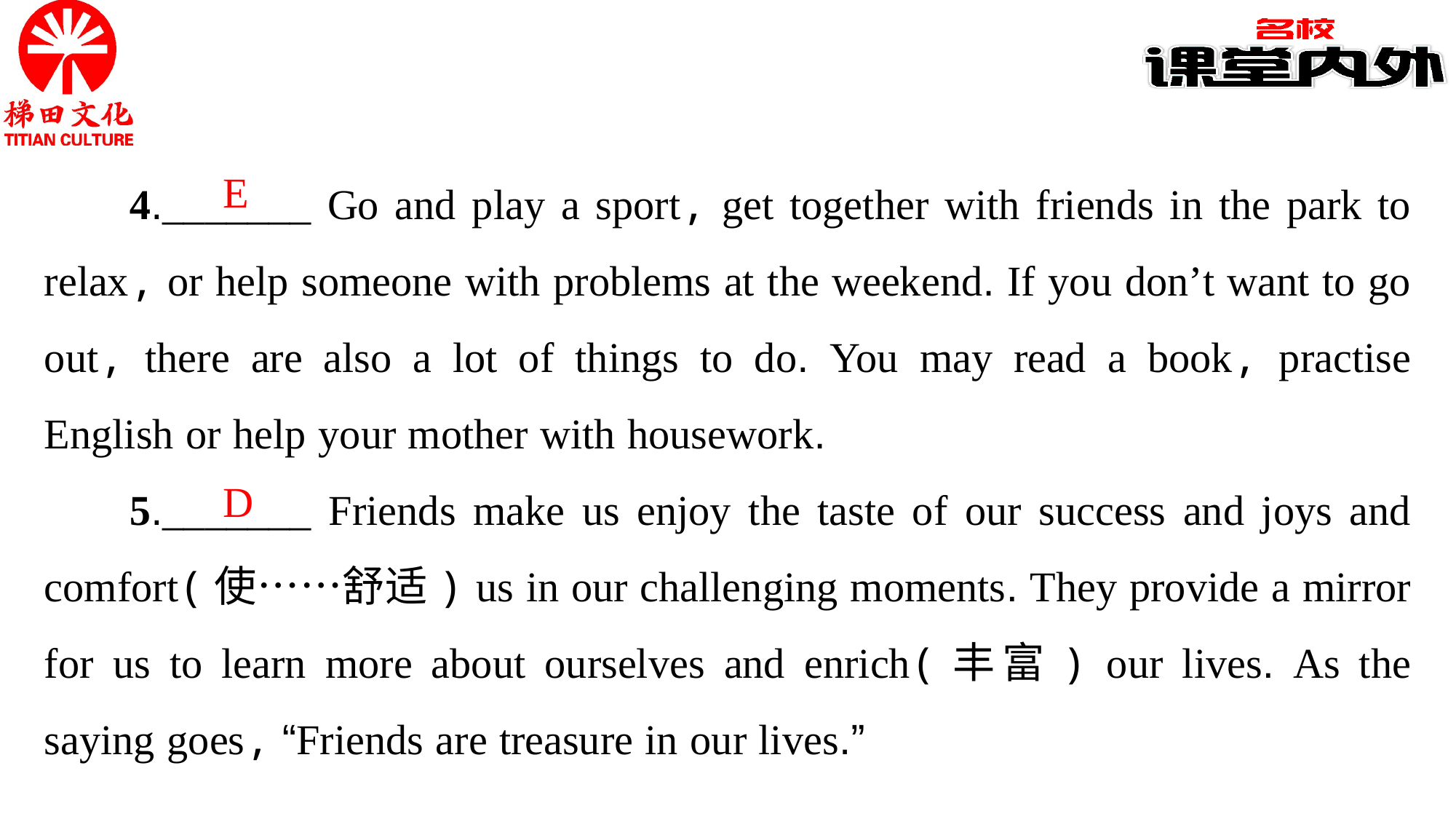

4._______ Go and play a sport, get together with friends in the park to relax, or help someone with problems at the weekend. If you don’t want to go out, there are also a lot of things to do. You may read a book, practise English or help your mother with housework.
5._______ Friends make us enjoy the taste of our success and joys and comfort(使……舒适) us in our challenging moments. They provide a mirror for us to learn more about ourselves and enrich(丰富) our lives. As the saying goes, “Friends are treasure in our lives.”
E
D